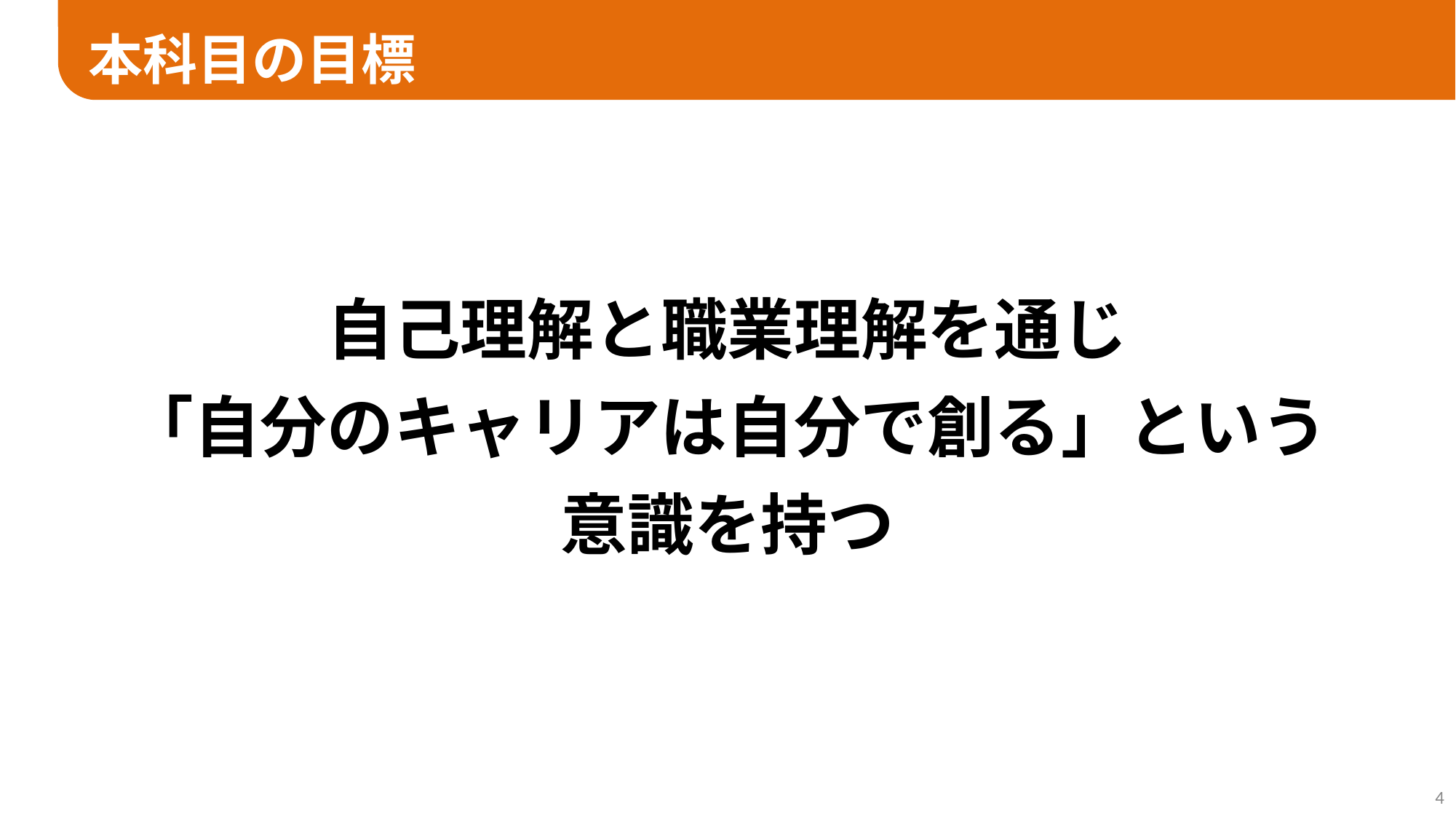

本科目の目標
自己理解と職業理解を通じ
「自分のキャリアは自分で創る」という
意識を持つ
4